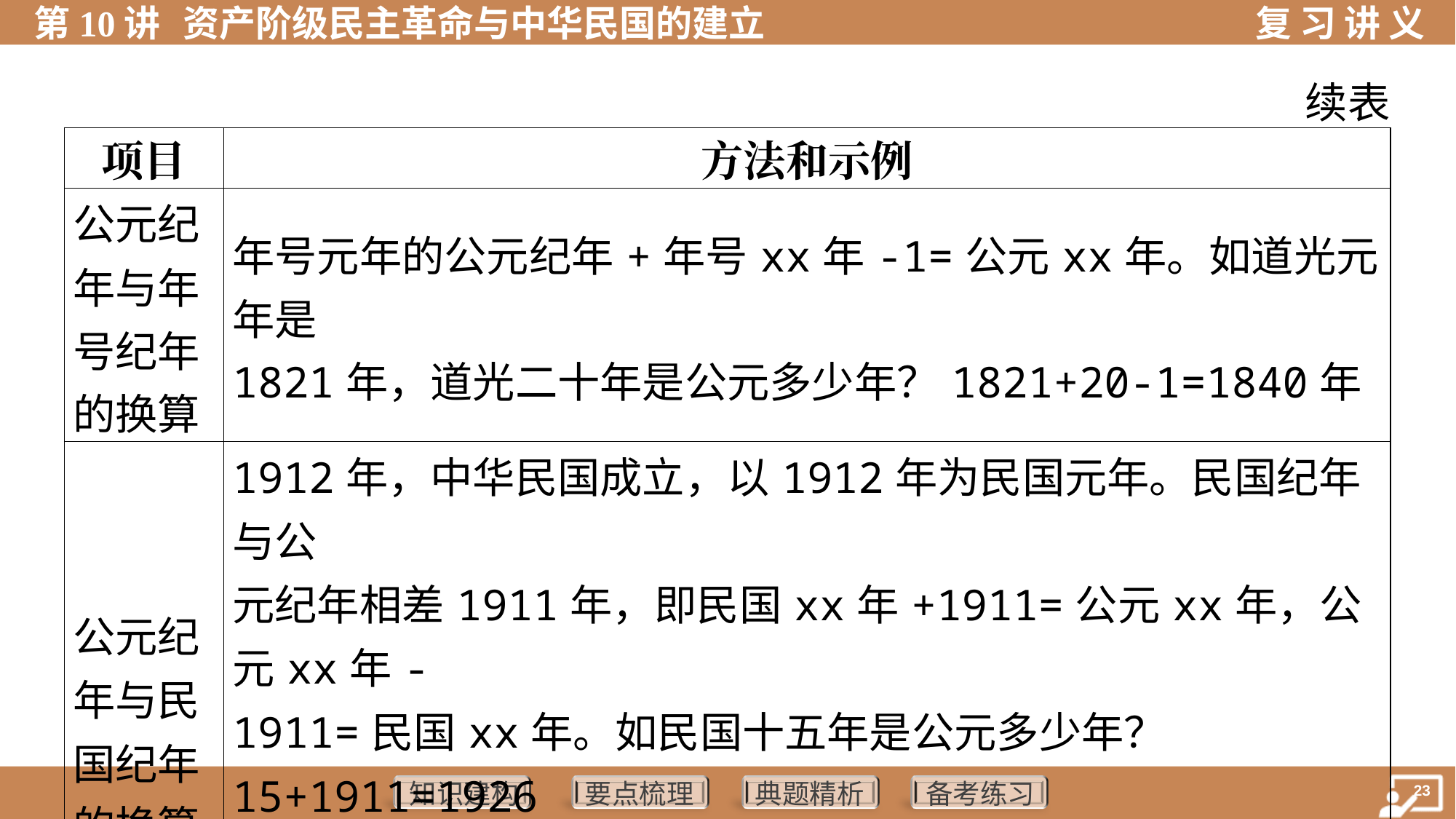

续表
| 项目 | 方法和示例 |
| --- | --- |
| 公元纪 年与年 号纪年 的换算 | 年号元年的公元纪年+年号xx年-1=公元xx年。如道光元年是 1821年，道光二十年是公元多少年？1821+20-1=1840年 |
| 公元纪 年与民 国纪年 的换算 | 1912年，中华民国成立，以1912年为民国元年。民国纪年与公 元纪年相差1911年，即民国xx年+1911=公元xx年，公元xx年- 1911=民国xx年。如民国十五年是公元多少年？15+1911=1926 年（1949年中华人民共和国成立后，采用公元纪年，不再使用 民国纪年） |